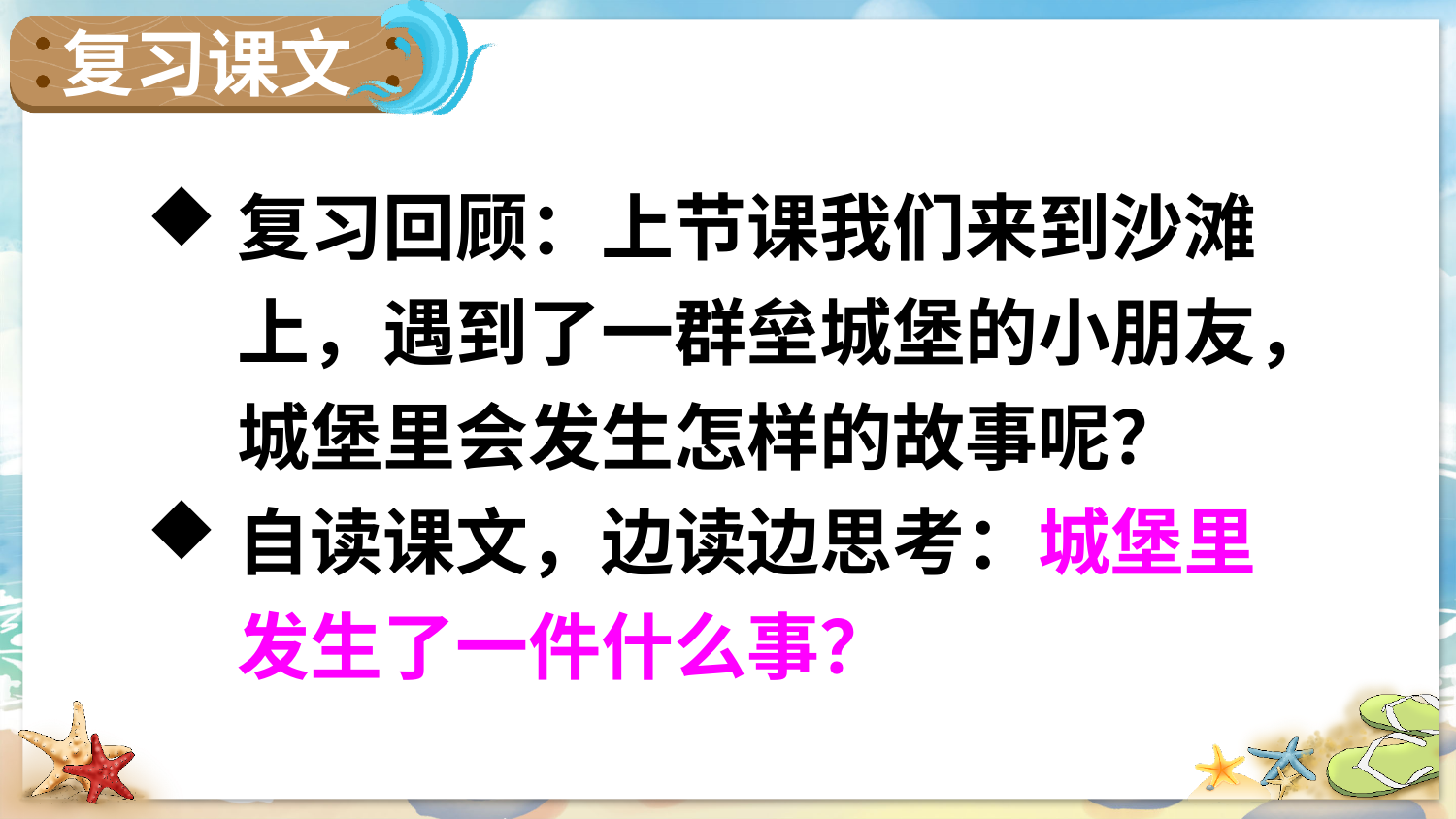

复习课文
复习回顾：上节课我们来到沙滩上，遇到了一群垒城堡的小朋友，城堡里会发生怎样的故事呢？
自读课文，边读边思考：城堡里发生了一件什么事？